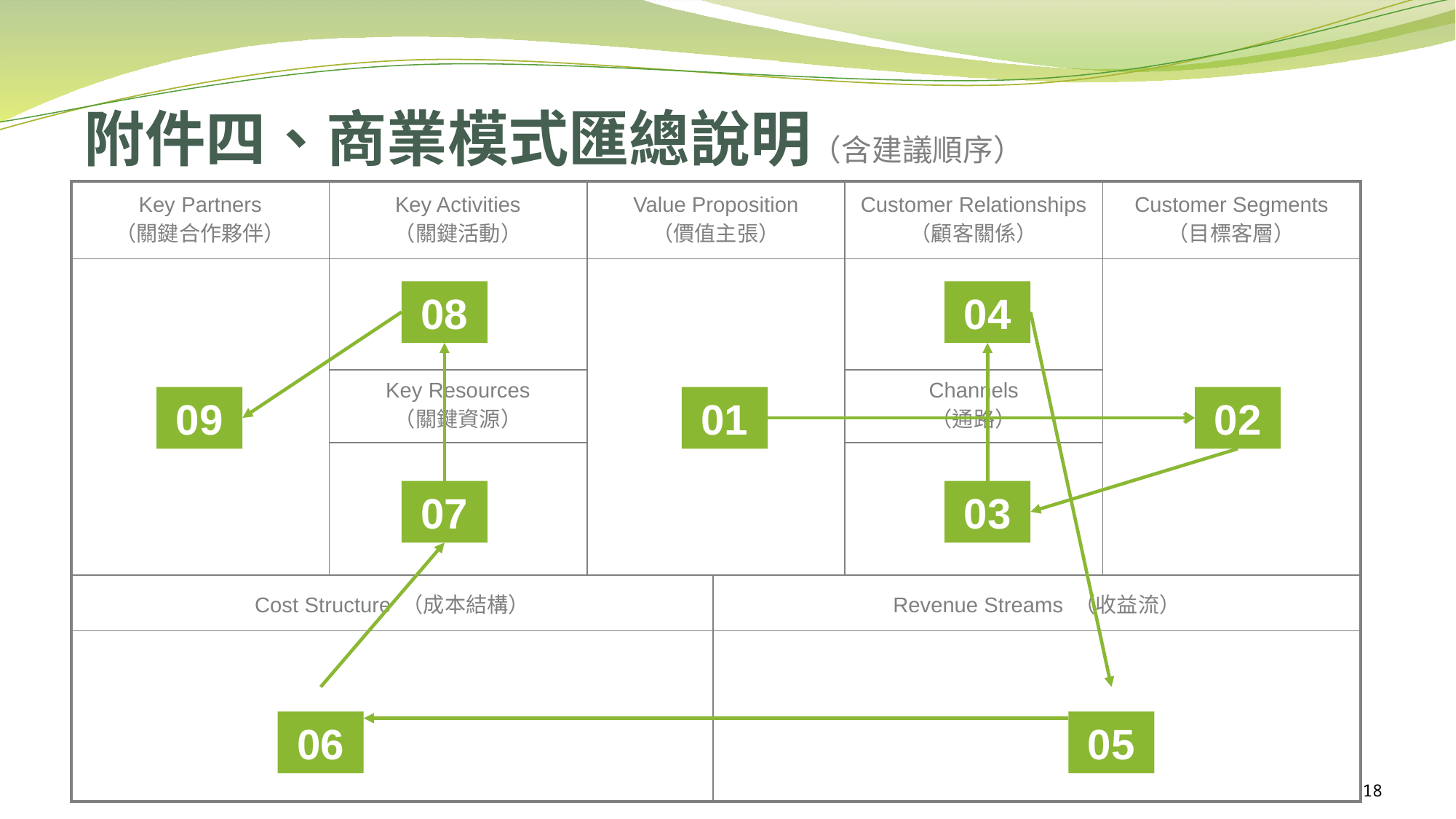

# 附件四、商業模式匯總說明（含建議順序）
| Key Partners （關鍵合作夥伴） | Key Activities （關鍵活動） | Value Proposition （價值主張） |  | Customer Relationships （顧客關係） | Customer Segments （目標客層） |
| --- | --- | --- | --- | --- | --- |
|  |  |  |  |  |  |
|  | Key Resources （關鍵資源） |  |  | Channels （通路） |  |
|  |  |  |  |  |  |
| Cost Structure （成本結構） |  |  | Revenue Streams （收益流） |  |  |
|  |  |  |  |  |  |
08
04
09
01
02
07
03
06
05
18